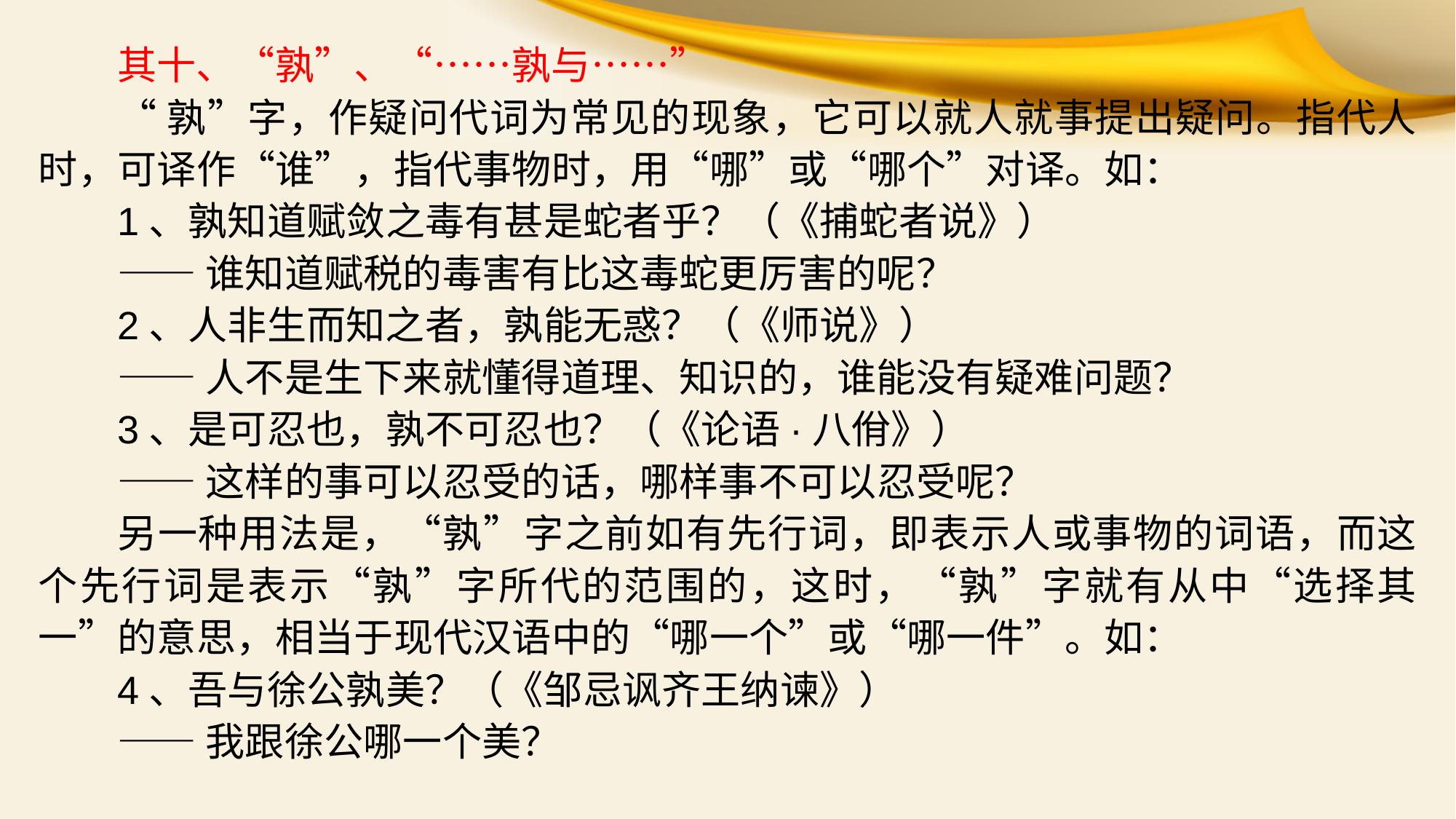

其十、“孰”、“……孰与……”
“孰”字，作疑问代词为常见的现象，它可以就人就事提出疑问。指代人时，可译作“谁”，指代事物时，用“哪”或“哪个”对译。如：
1、孰知道赋敛之毒有甚是蛇者乎？（《捕蛇者说》）
——谁知道赋税的毒害有比这毒蛇更厉害的呢？
2、人非生而知之者，孰能无惑？（《师说》）
——人不是生下来就懂得道理、知识的，谁能没有疑难问题？
3、是可忍也，孰不可忍也？（《论语·八佾》）
——这样的事可以忍受的话，哪样事不可以忍受呢？
另一种用法是，“孰”字之前如有先行词，即表示人或事物的词语，而这个先行词是表示“孰”字所代的范围的，这时，“孰”字就有从中“选择其一”的意思，相当于现代汉语中的“哪一个”或“哪一件”。如：
4、吾与徐公孰美？（《邹忌讽齐王纳谏》）
——我跟徐公哪一个美？